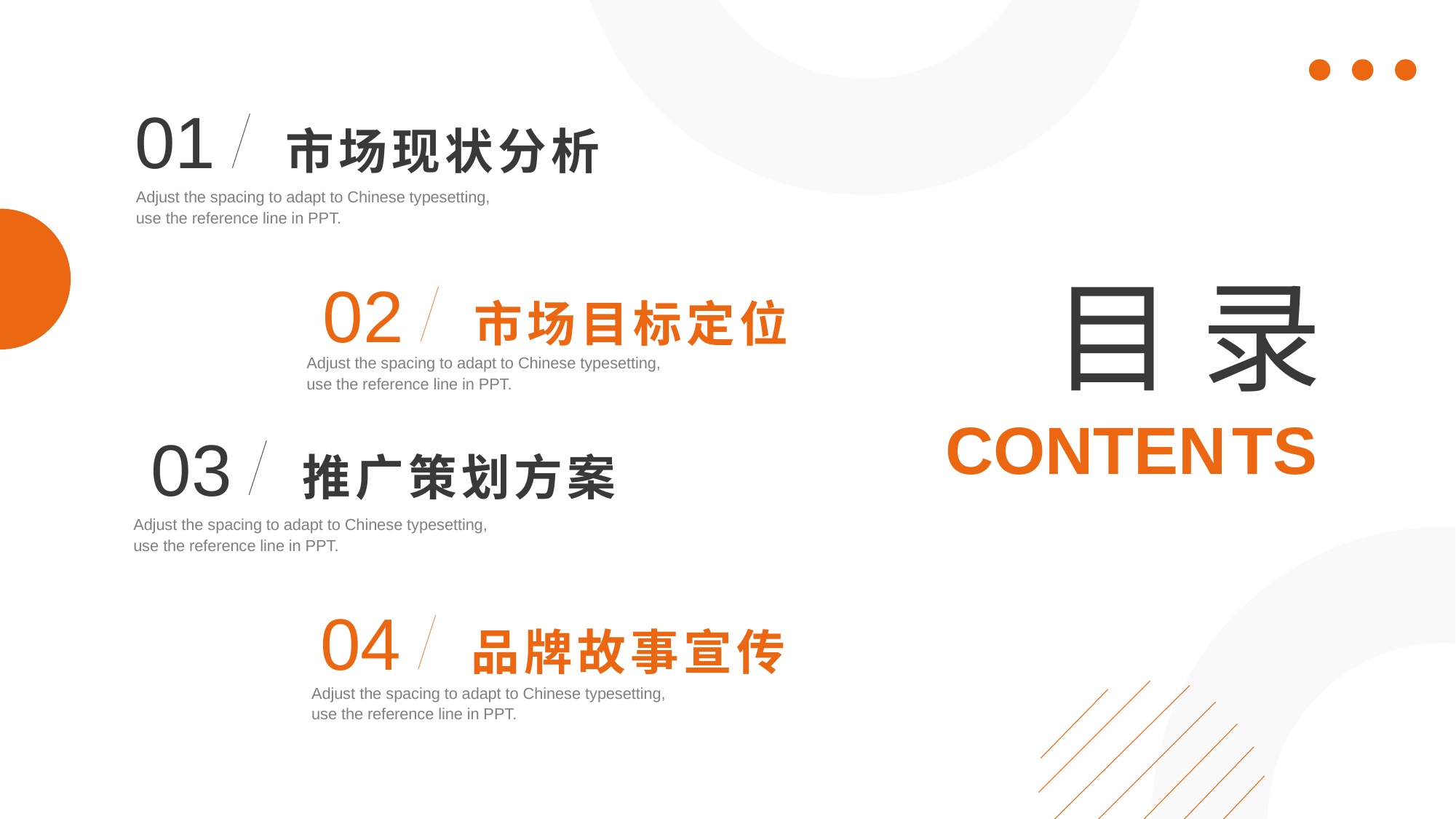

行业PPT模板http://www.XXX.com/hangye/

市场现状分析
01
Adjust the spacing to adapt to Chinese typesetting,
use the reference line in PPT.

市场目标定位
02
目 录
Adjust the spacing to adapt to Chinese typesetting,
use the reference line in PPT.
CONTEN  TS
推广策划方案
03
Adjust the spacing to adapt to Chinese typesetting,
use the reference line in PPT.

品牌故事宣传
04
Adjust the spacing to adapt to Chinese typesetting,
use the reference line in PPT.